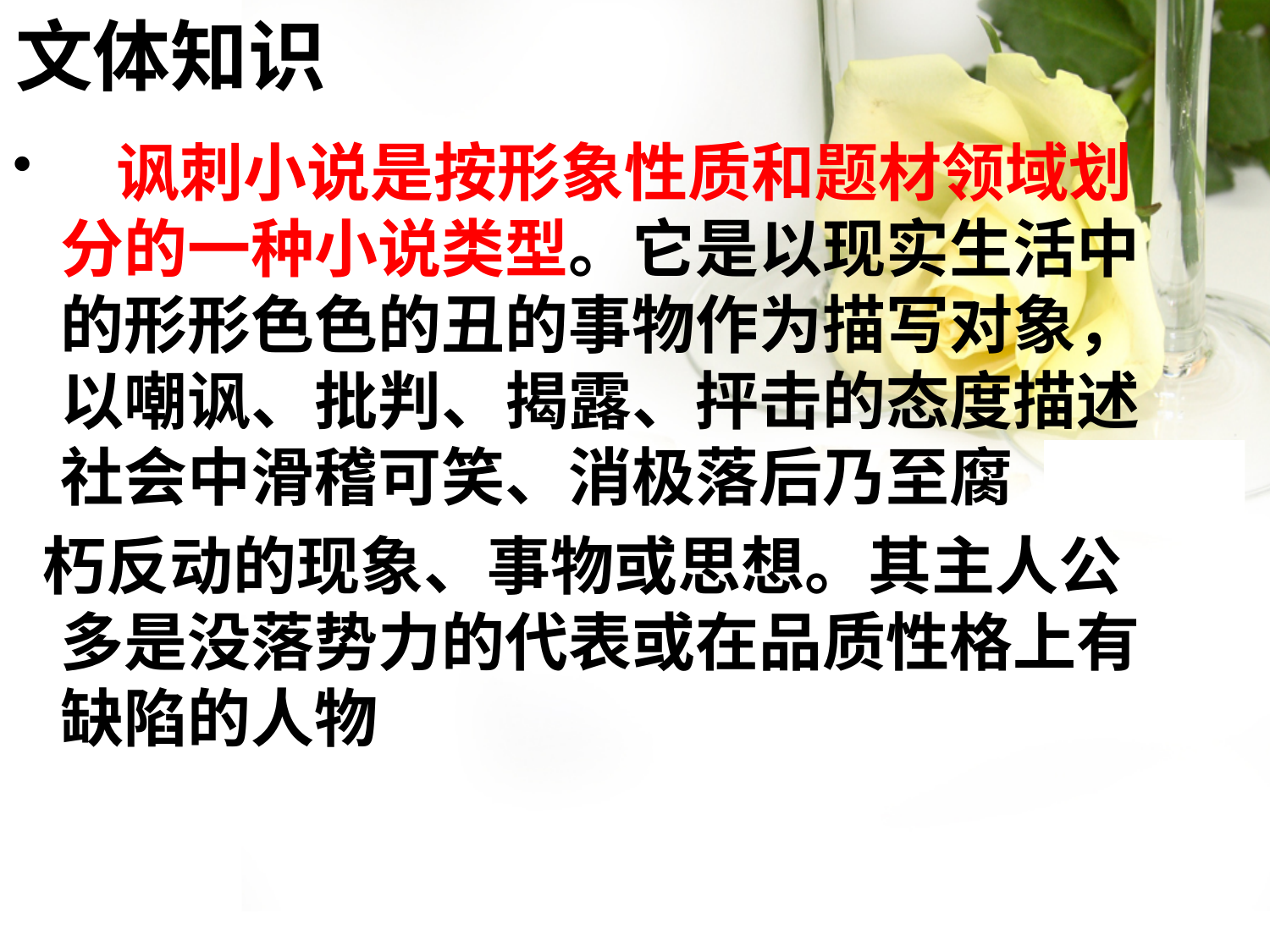

# 文体知识
　讽刺小说是按形象性质和题材领域划分的一种小说类型。它是以现实生活中的形形色色的丑的事物作为描写对象，以嘲讽、批判、揭露、抨击的态度描述社会中滑稽可笑、消极落后乃至腐
 朽反动的现象、事物或思想。其主人公多是没落势力的代表或在品质性格上有缺陷的人物